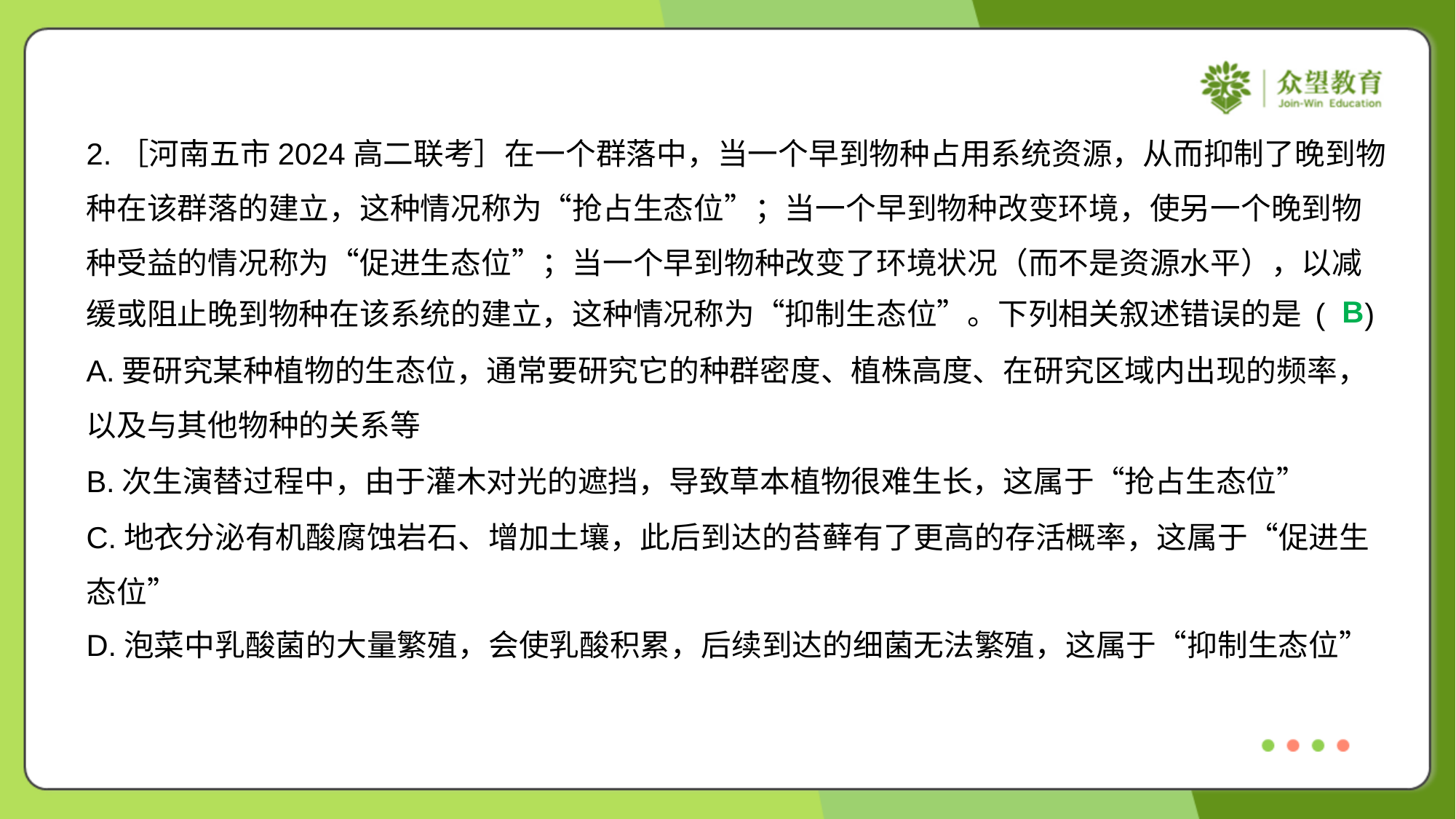

2.［河南五市2024高二联考］在一个群落中，当一个早到物种占用系统资源，从而抑制了晚到物
种在该群落的建立，这种情况称为“抢占生态位”；当一个早到物种改变环境，使另一个晚到物
种受益的情况称为“促进生态位”；当一个早到物种改变了环境状况（而不是资源水平），以减
缓或阻止晚到物种在该系统的建立，这种情况称为“抑制生态位”。下列相关叙述错误的是 (     )
B
A.要研究某种植物的生态位，通常要研究它的种群密度、植株高度、在研究区域内出现的频率，
以及与其他物种的关系等
B.次生演替过程中，由于灌木对光的遮挡，导致草本植物很难生长，这属于“抢占生态位”
C.地衣分泌有机酸腐蚀岩石、增加土壤，此后到达的苔藓有了更高的存活概率，这属于“促进生
态位”
D.泡菜中乳酸菌的大量繁殖，会使乳酸积累，后续到达的细菌无法繁殖，这属于“抑制生态位”